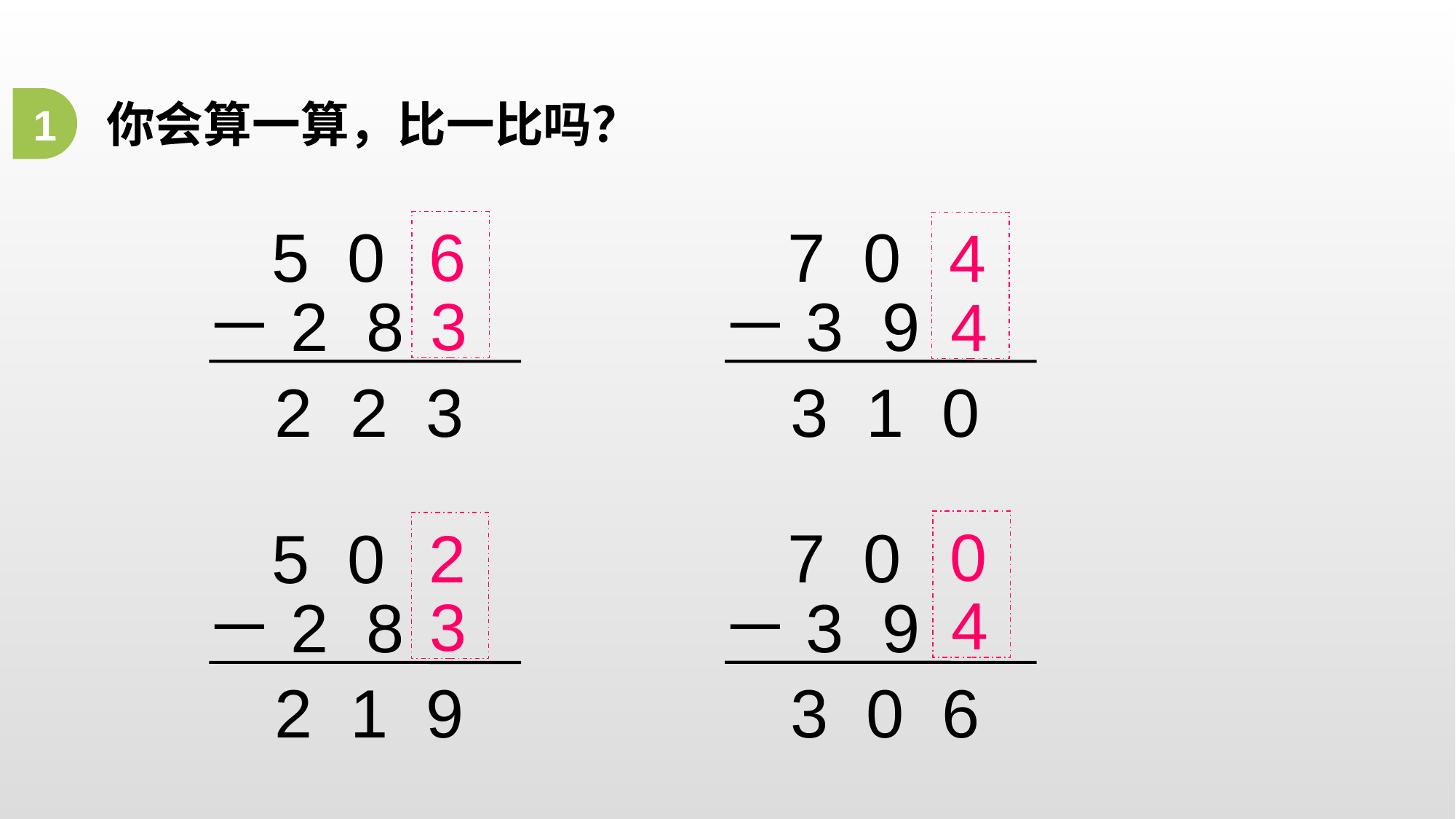

你会算一算，比一比吗？
1
5  0
－2  8

7  0
－3  9

6

3
4

4
2  2  3
3  1  0
0

4
7  0
－3  9

5  0
－2  8

2

3
2  1  9
3  0  6